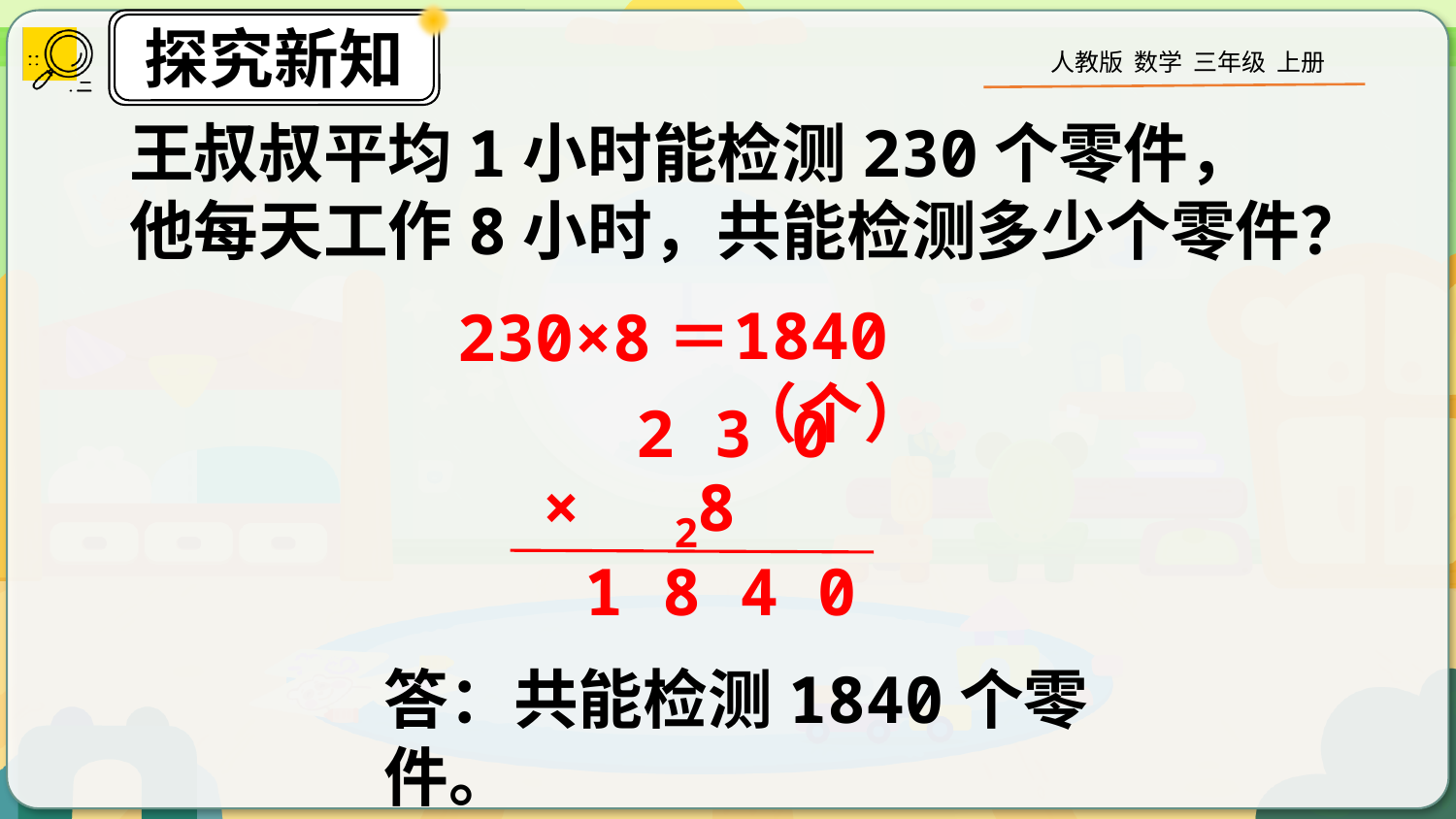

王叔叔平均1小时能检测230个零件，他每天工作8小时，共能检测多少个零件？
1840（个）
230×8＝
2 3 0
×   8
 1 8 4 0

 2
答：共能检测1840个零件。